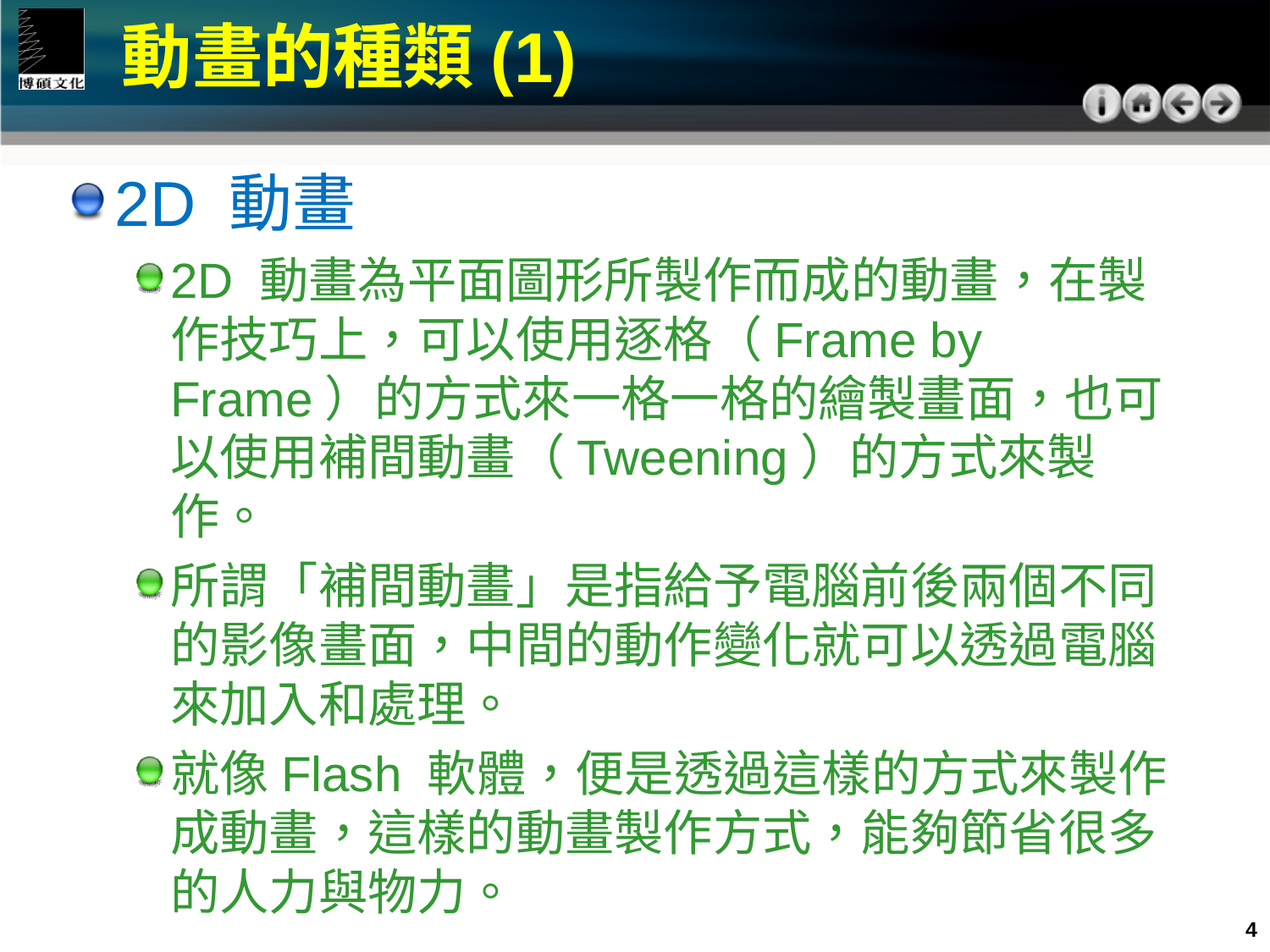

動畫的種類(1)
2D 動畫
2D 動畫為平面圖形所製作而成的動畫，在製作技巧上，可以使用逐格（Frame by Frame）的方式來一格一格的繪製畫面，也可以使用補間動畫（Tweening）的方式來製作。
所謂「補間動畫」是指給予電腦前後兩個不同的影像畫面，中間的動作變化就可以透過電腦來加入和處理。
就像Flash 軟體，便是透過這樣的方式來製作成動畫，這樣的動畫製作方式，能夠節省很多的人力與物力。